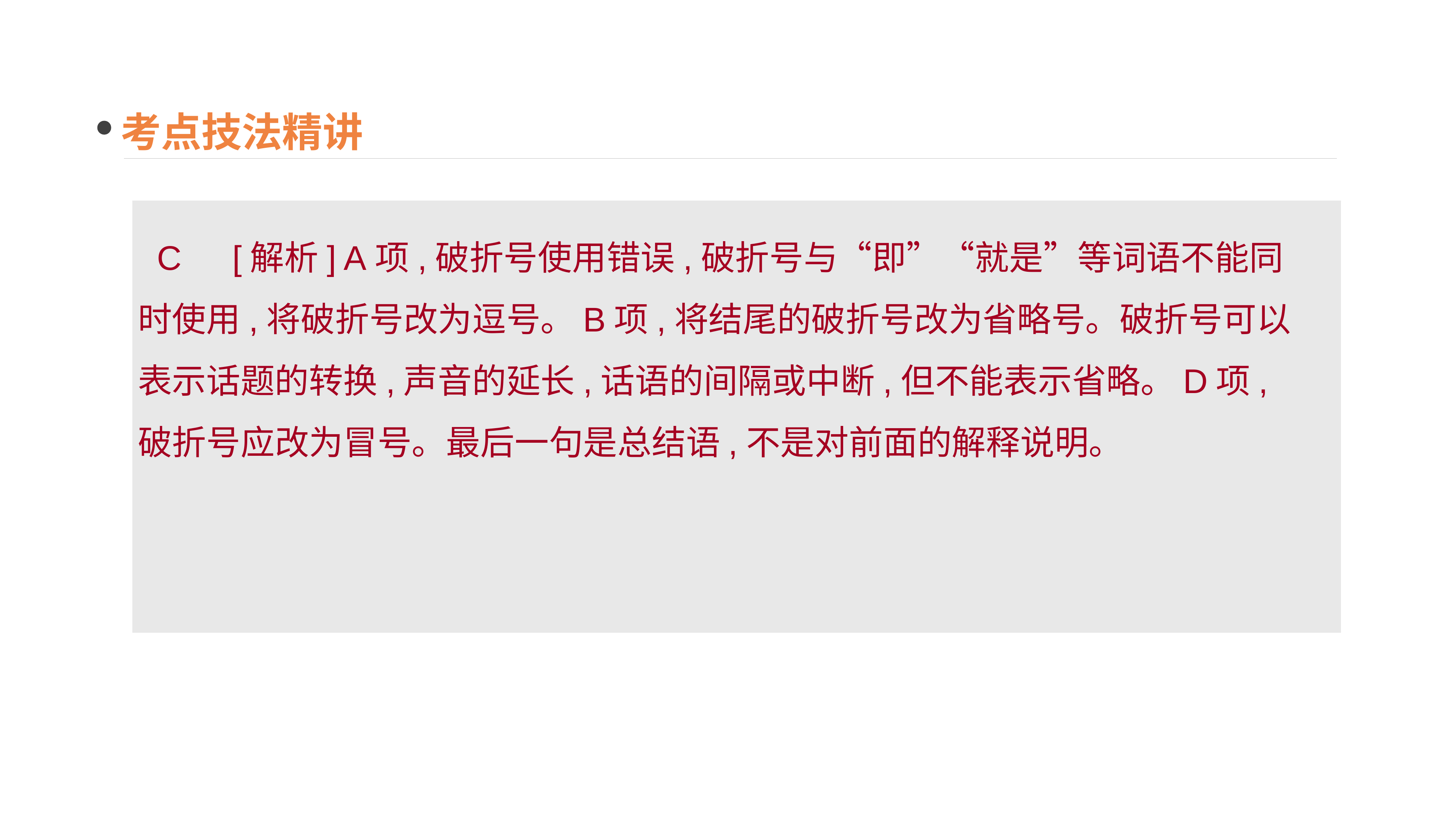

考点技法精讲

  C　[解析] A项,破折号使用错误,破折号与“即”“就是”等词语不能同时使用,将破折号改为逗号。B项,将结尾的破折号改为省略号。破折号可以表示话题的转换,声音的延长,话语的间隔或中断,但不能表示省略。D项,破折号应改为冒号。最后一句是总结语,不是对前面的解释说明。